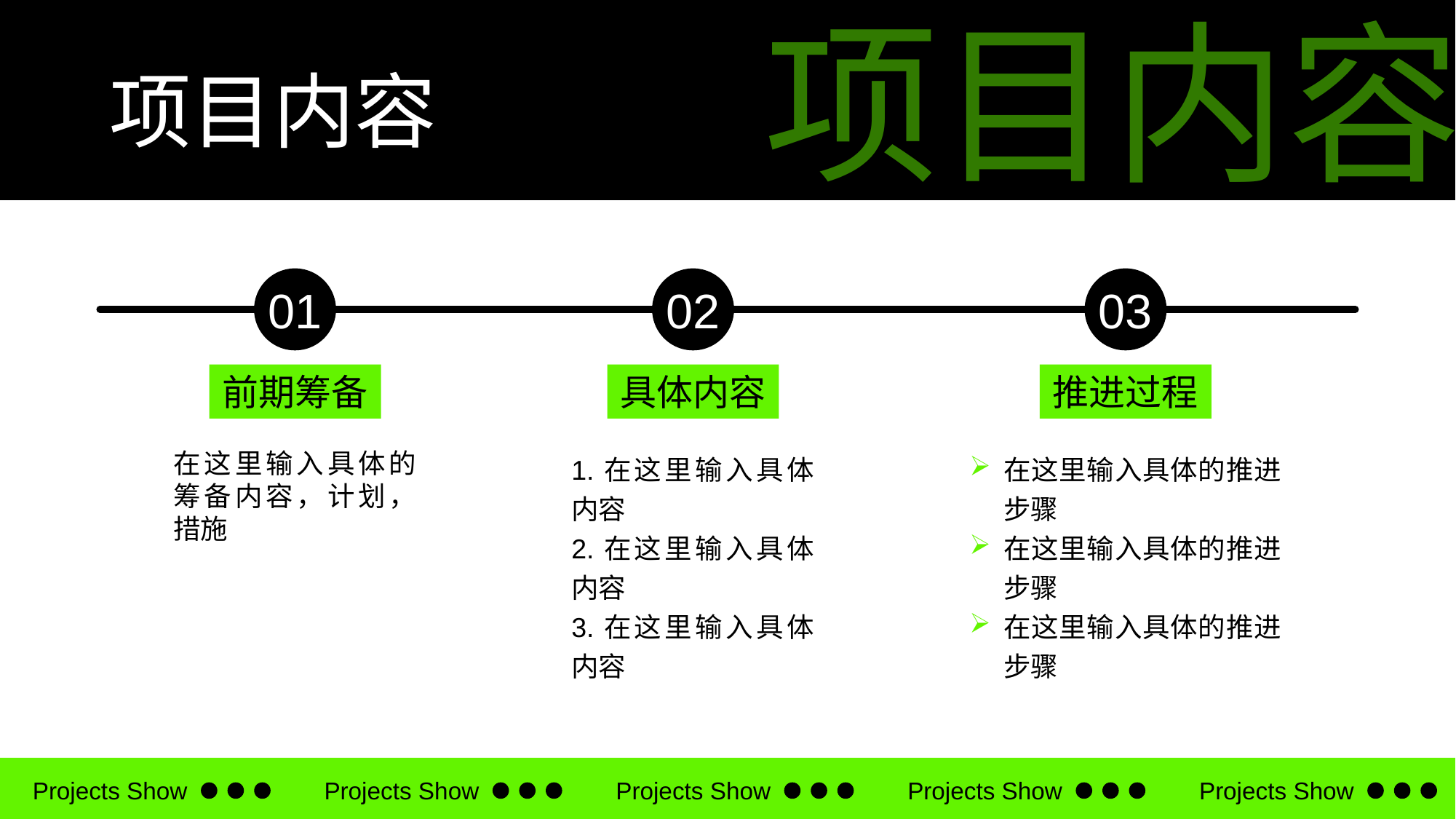

项目内容
项目内容

01

02
具体内容

03
推进过程
前期筹备
在这里输入具体的筹备内容，计划，措施
1.在这里输入具体内容
2.在这里输入具体内容
3.在这里输入具体内容
在这里输入具体的推进步骤
在这里输入具体的推进步骤
在这里输入具体的推进步骤